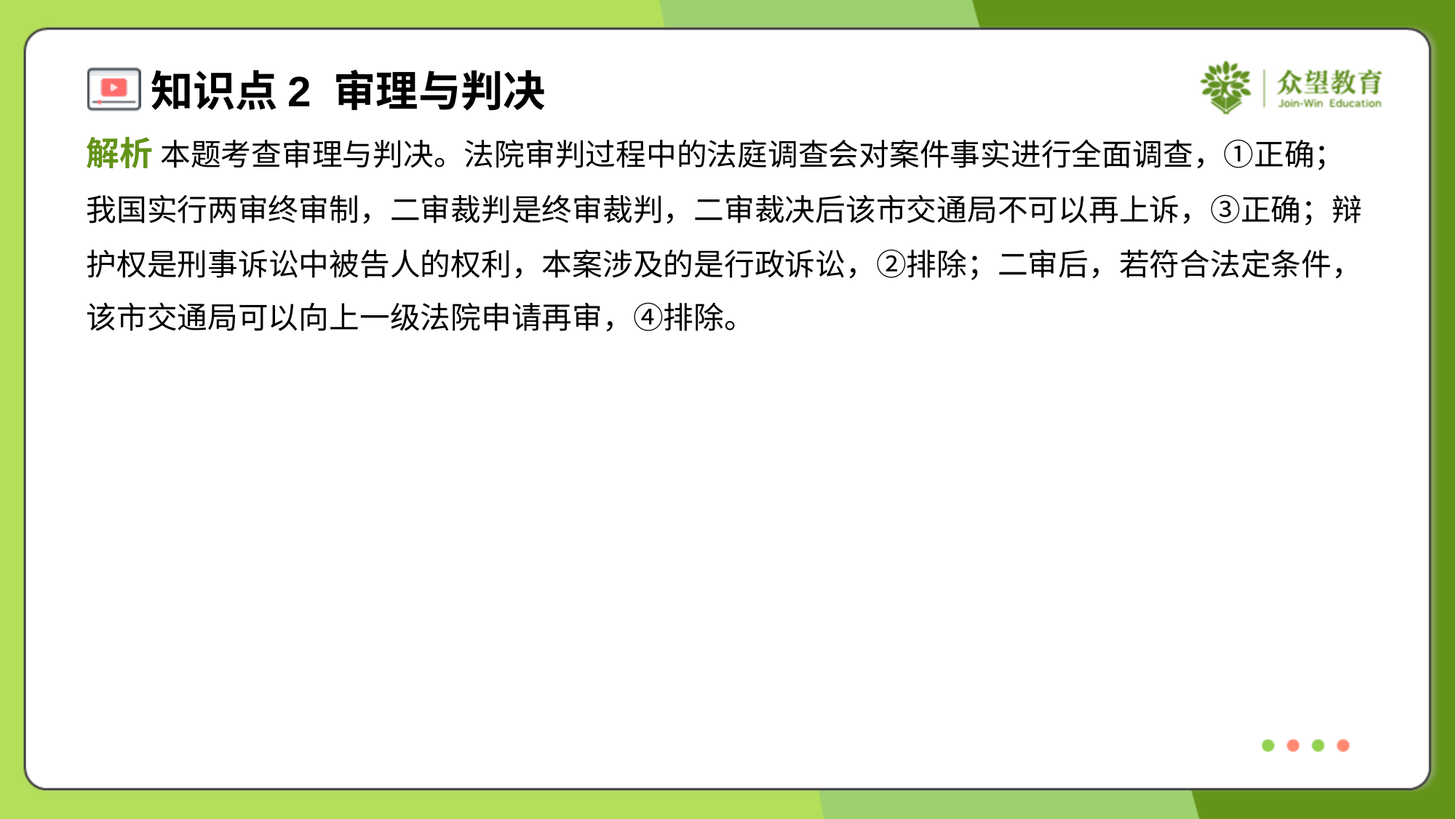

解析 本题考查审理与判决。法院审判过程中的法庭调查会对案件事实进行全面调查，①正确；
我国实行两审终审制，二审裁判是终审裁判，二审裁决后该市交通局不可以再上诉，③正确；辩
护权是刑事诉讼中被告人的权利，本案涉及的是行政诉讼，②排除；二审后，若符合法定条件，
该市交通局可以向上一级法院申请再审，④排除。